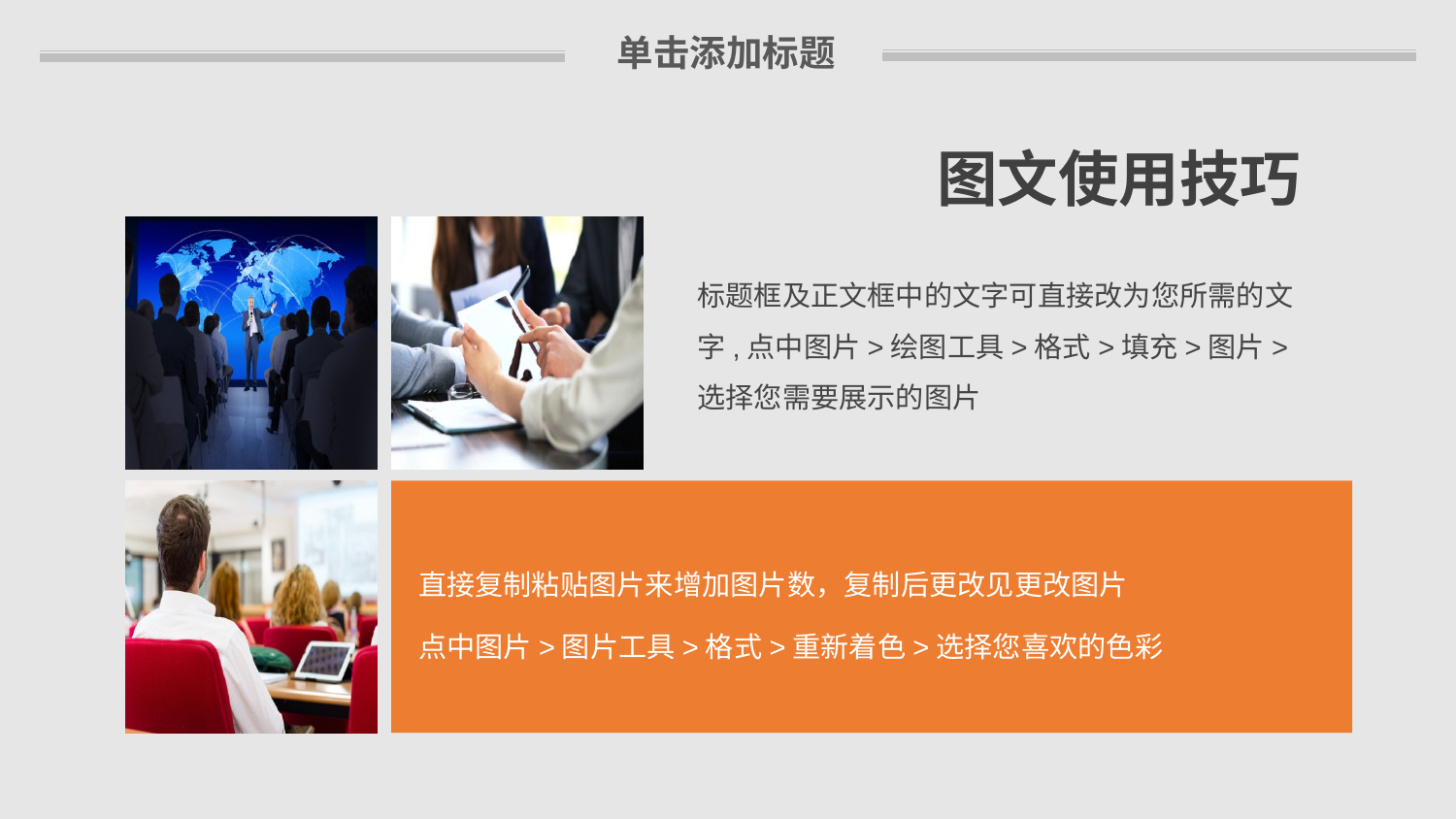

单击添加标题
图文使用技巧

标题框及正文框中的文字可直接改为您所需的文字,点中图片>绘图工具>格式>填充>图片>选择您需要展示的图片

直接复制粘贴图片来增加图片数，复制后更改见更改图片
点中图片>图片工具>格式>重新着色>选择您喜欢的色彩